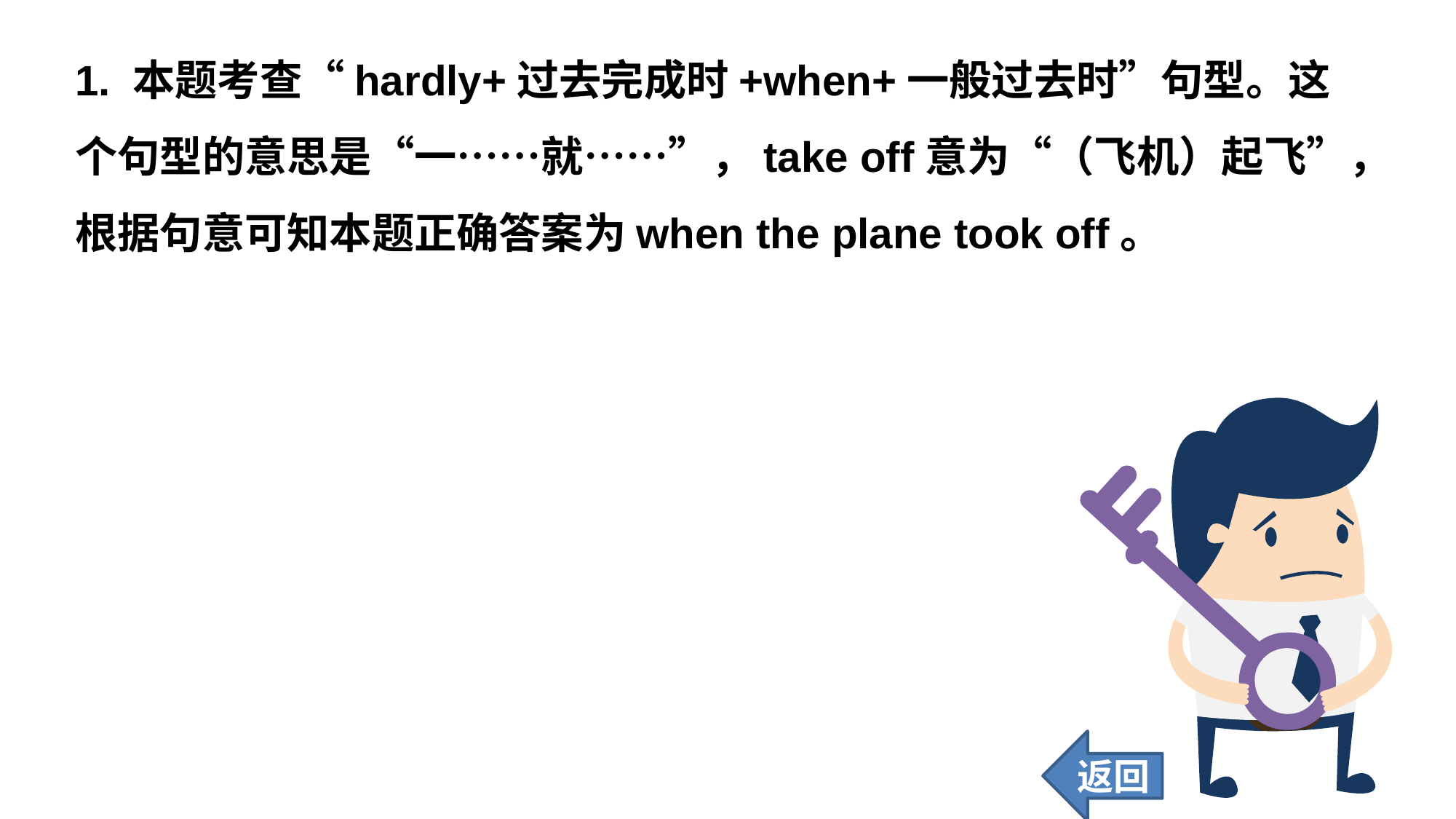

1. 本题考查“hardly+过去完成时+when+一般过去时”句型。这个句型的意思是“一……就……”，take off意为“（飞机）起飞”，根据句意可知本题正确答案为when the plane took off。

返回
68